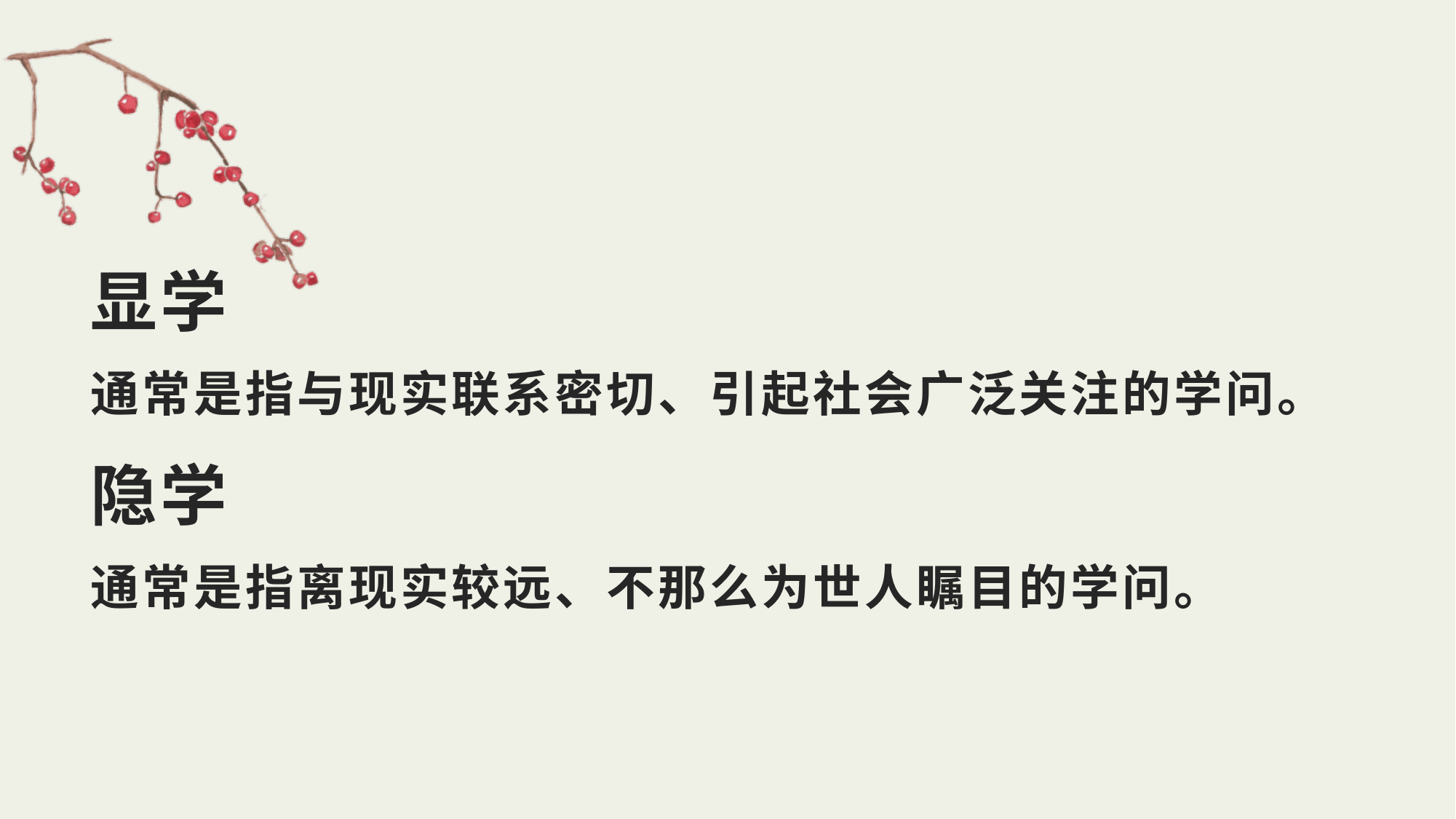

# 显学 通常是指与现实联系密切、引起社会广泛关注的学问。 隐学 通常是指离现实较远、不那么为世人瞩目的学问。